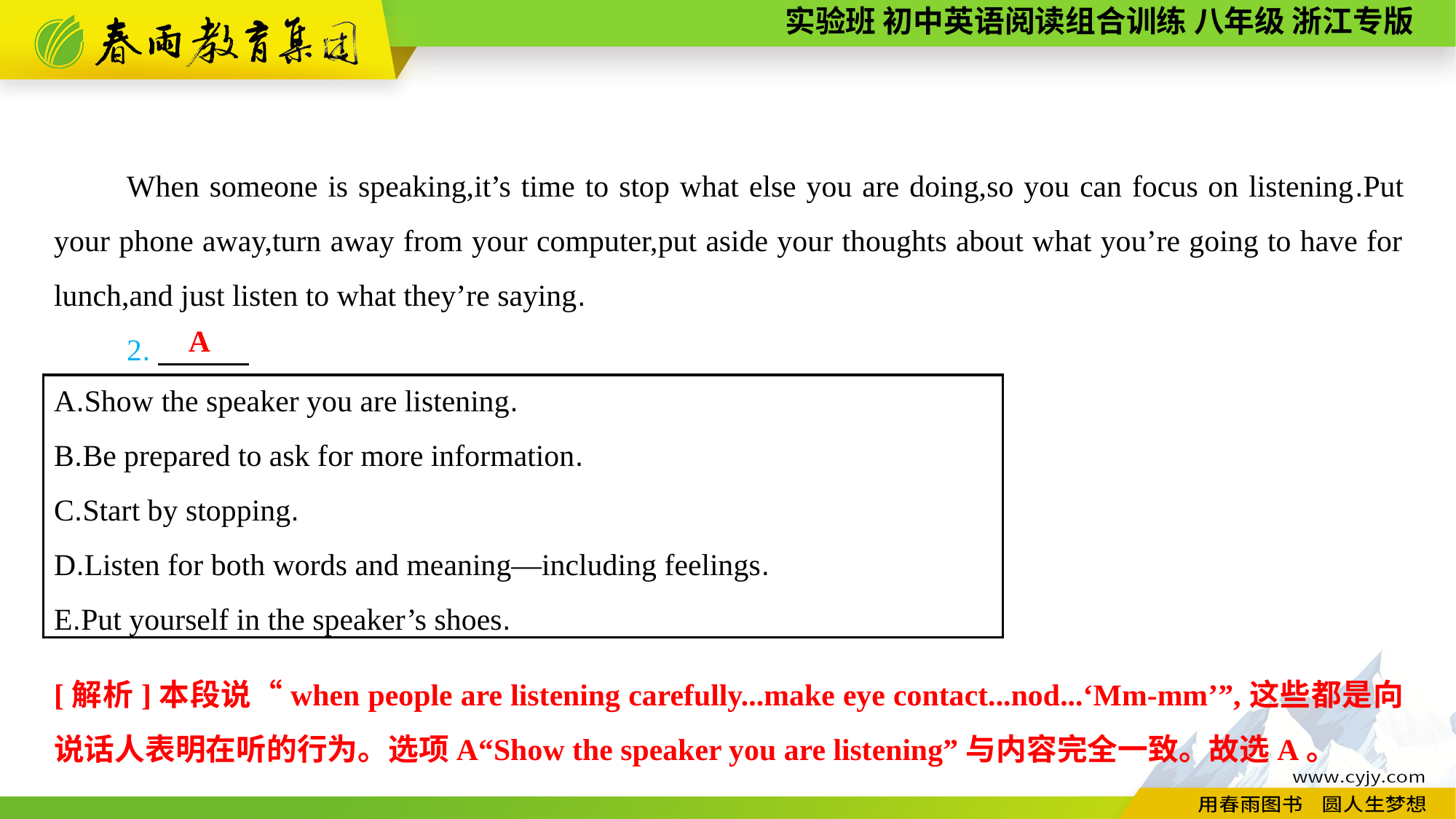

When someone is speaking,it’s time to stop what else you are doing,so you can focus on listening.Put your phone away,turn away from your computer,put aside your thoughts about what you’re going to have for lunch,and just listen to what they’re saying.
2.　　　.
A
A.Show the speaker you are listening.
B.Be prepared to ask for more information.
C.Start by stopping.
D.Listen for both words and meaning—including feelings.
E.Put yourself in the speaker’s shoes.

[解析]本段说“when people are listening carefully...make eye contact...nod...‘Mm-mm’”,这些都是向说话人表明在听的行为。选项A“Show the speaker you are listening”与内容完全一致。故选A。